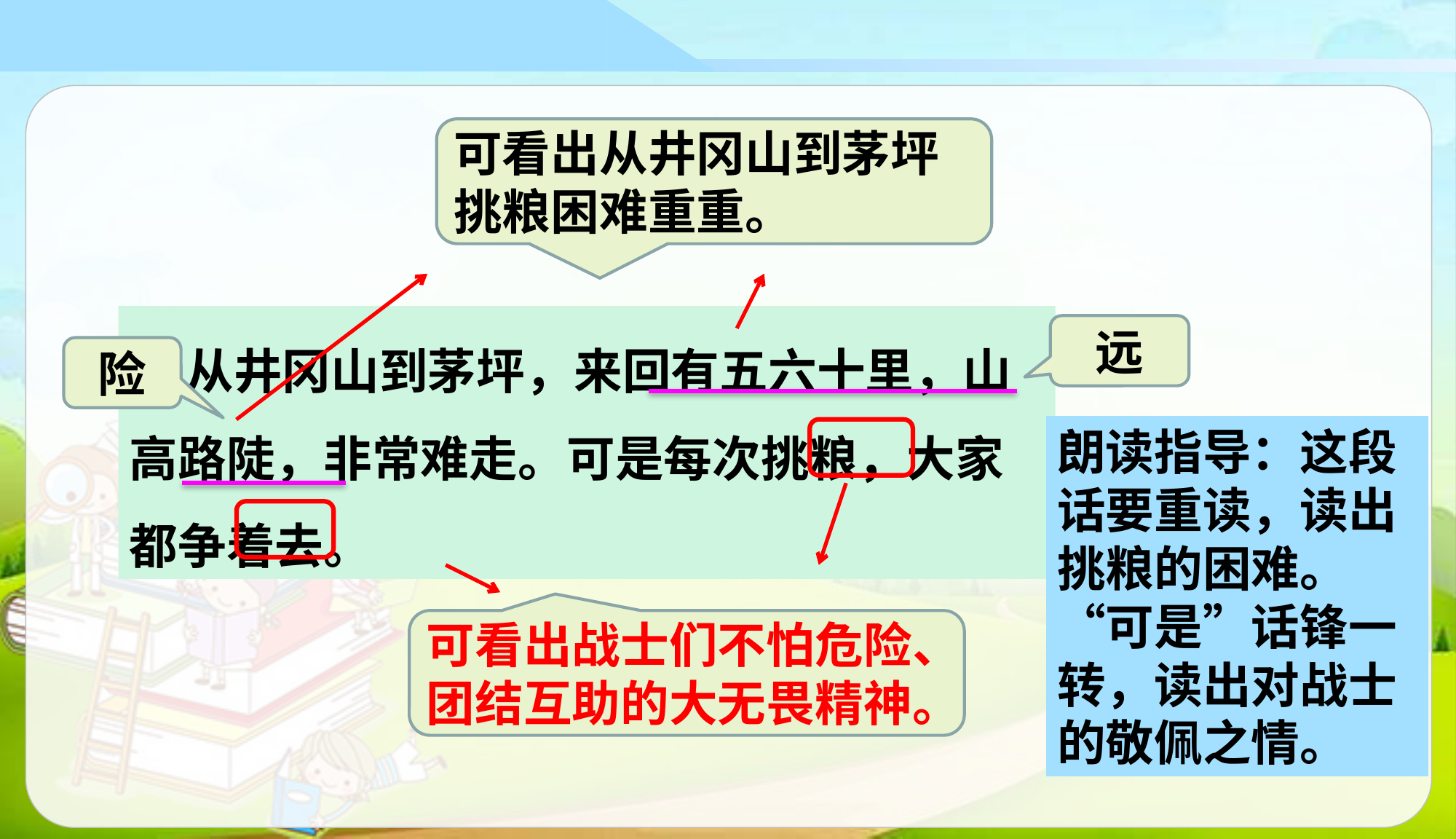

可看出从井冈山到茅坪挑粮困难重重。
    从井冈山到茅坪，来回有五六十里，山高路陡，非常难走。可是每次挑粮，大家都争着去。
远
险
朗读指导：这段话要重读，读出挑粮的困难。“可是”话锋一转，读出对战士的敬佩之情。

可看出战士们不怕危险、团结互助的大无畏精神。